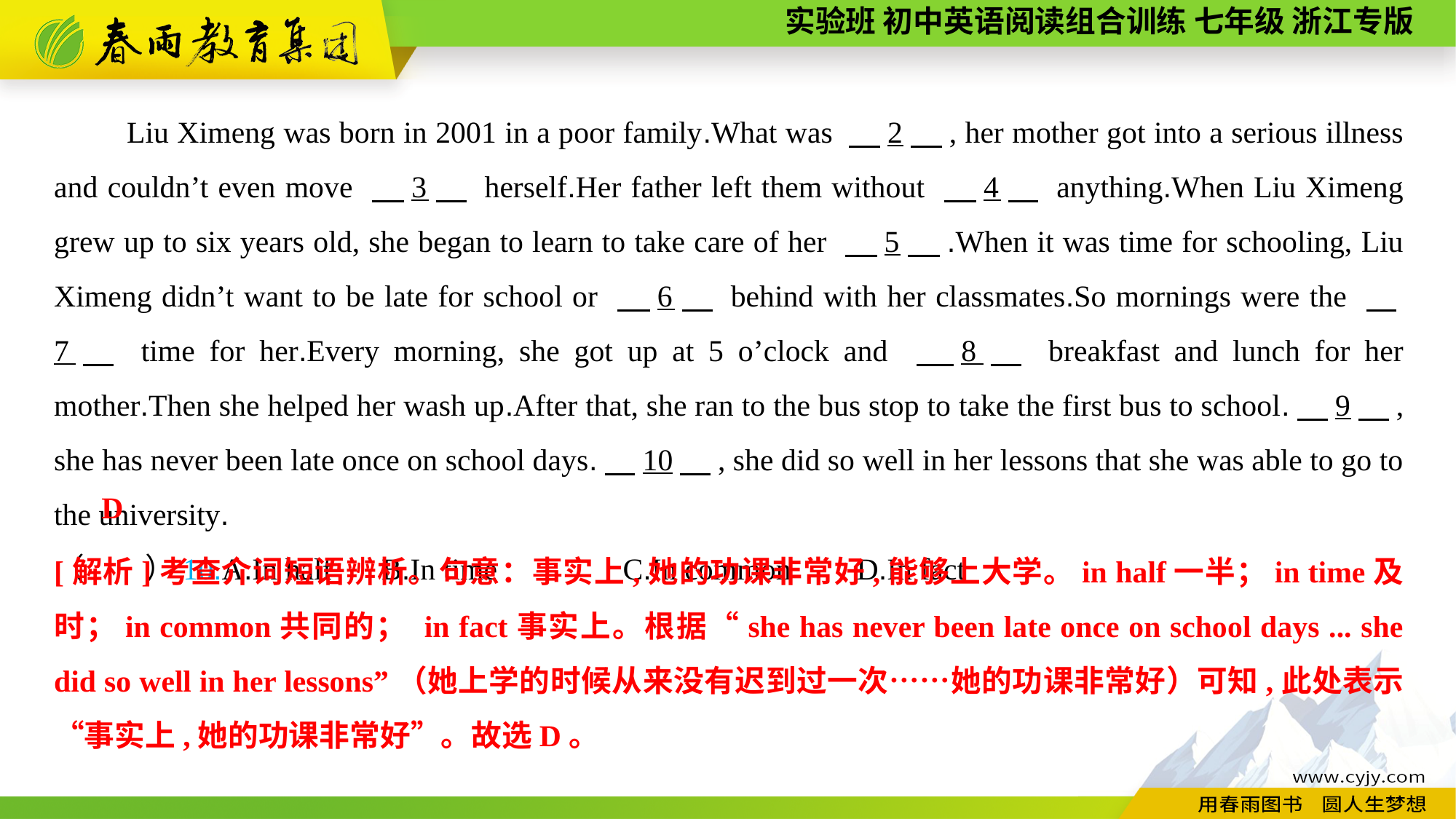

Liu Ximeng was born in 2001 in a poor family.What was 　2　, her mother got into a serious illness and couldn’t even move 　3　 herself.Her father left them without 　4　 anything.When Liu Ximeng grew up to six years old, she began to learn to take care of her 　5　.When it was time for schooling, Liu Ximeng didn’t want to be late for school or 　6　 behind with her classmates.So mornings were the 　7　 time for her.Every morning, she got up at 5 o’clock and 　8　 breakfast and lunch for her mother.Then she helped her wash up.After that, she ran to the bus stop to take the first bus to school.　9　, she has never been late once on school days.　10　, she did so well in her lessons that she was able to go to the university.
（　　）10.A.In half	B.In time	   C.In common	     D.In fact
D
[解析]考查介词短语辨析。句意：事实上,她的功课非常好,能够上大学。in half一半；in time及时；in common共同的； in fact事实上。根据“she has never been late once on school days ... she did so well in her lessons”（她上学的时候从来没有迟到过一次……她的功课非常好）可知,此处表示“事实上,她的功课非常好”。故选D。